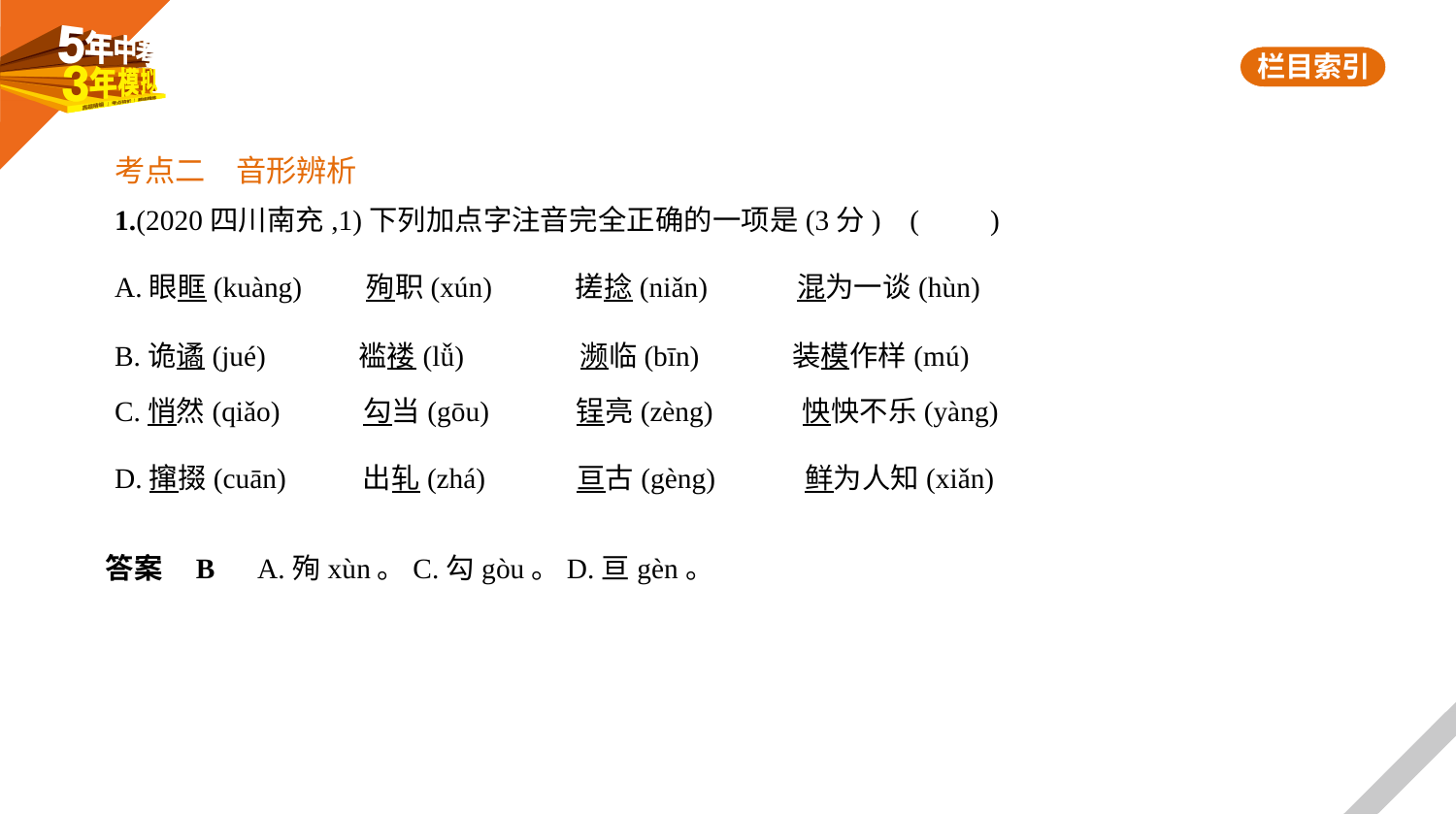

考点二　音形辨析
1.(2020四川南充,1)下列加点字注音完全正确的一项是(3分) (　　)
A.眼眶(kuàng)　　殉职(xún)         搓捻(niǎn)　　    混为一谈(hùn)
B.诡谲(jué)　　　褴褛(lǚ)             濒临(bīn)　　　装模作样(mú)
C.悄然(qiǎo)　　   勾当(gōu)           锃亮(zèng)　　    怏怏不乐(yàng)
D.撺掇(cuān)　　  出轧(zhá)          亘古(gèng)　　    鲜为人知(xiǎn)
答案    B　A.殉xùn。C.勾gòu。D.亘gèn。